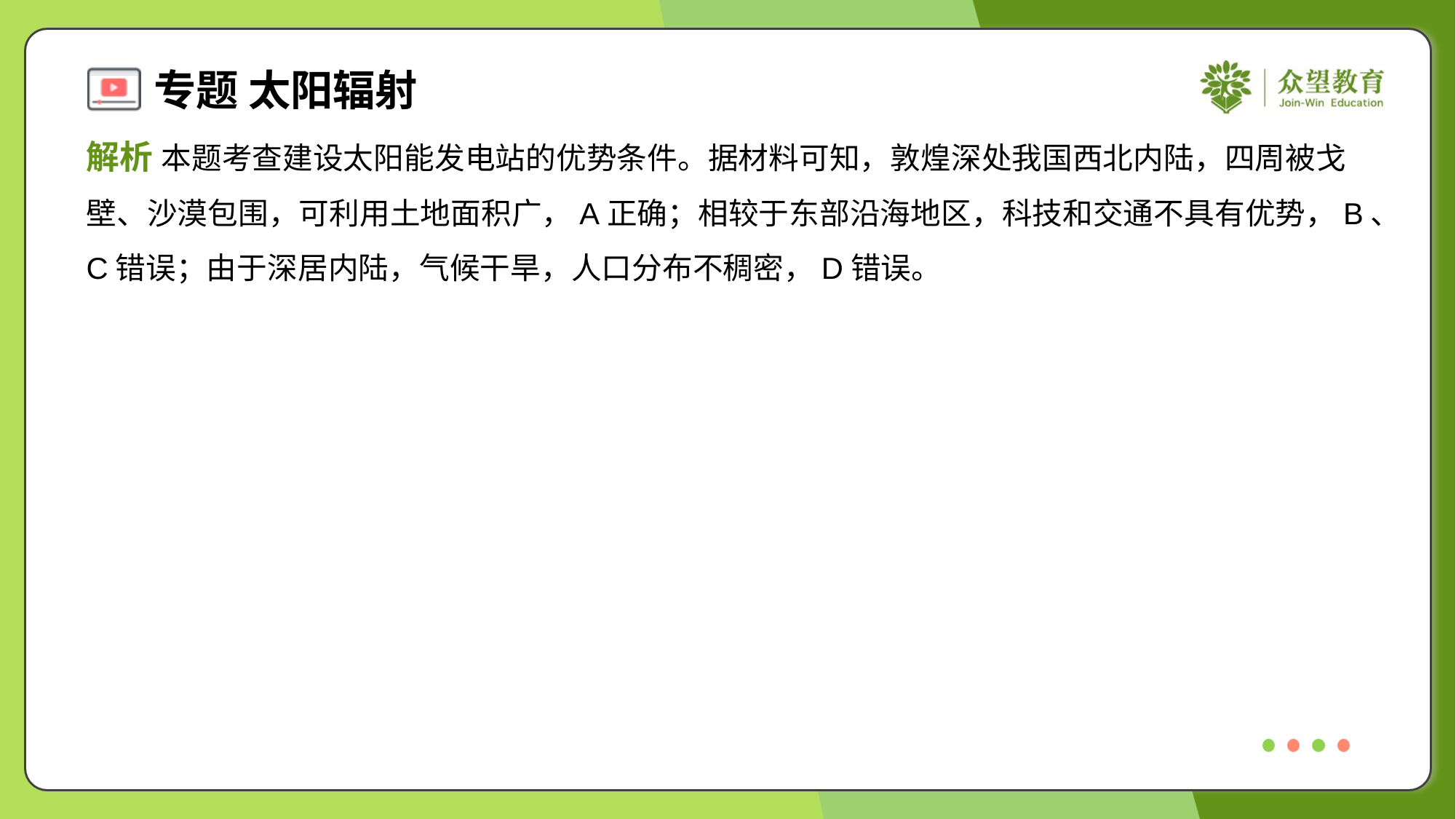

解析 本题考查建设太阳能发电站的优势条件。据材料可知，敦煌深处我国西北内陆，四周被戈
壁、沙漠包围，可利用土地面积广，A正确；相较于东部沿海地区，科技和交通不具有优势，B、
C错误；由于深居内陆，气候干旱，人口分布不稠密，D错误。